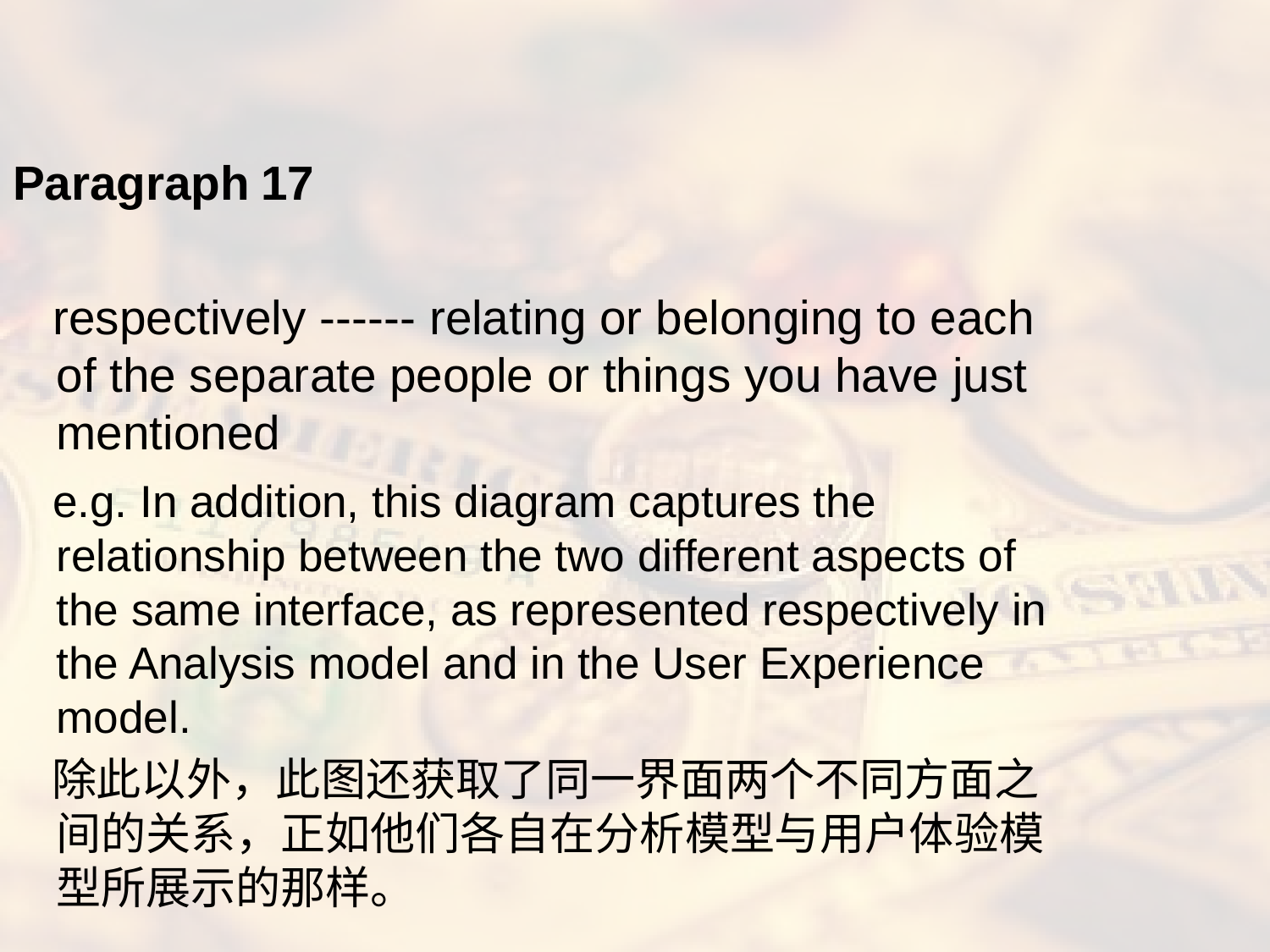

#
Paragraph 17

   respectively ------ relating or belonging to each of the separate people or things you have just mentioned
   e.g. In addition, this diagram captures the relationship between the two different aspects of the same interface, as represented respectively in the Analysis model and in the User Experience model.
   除此以外，此图还获取了同一界面两个不同方面之间的关系，正如他们各自在分析模型与用户体验模型所展示的那样。